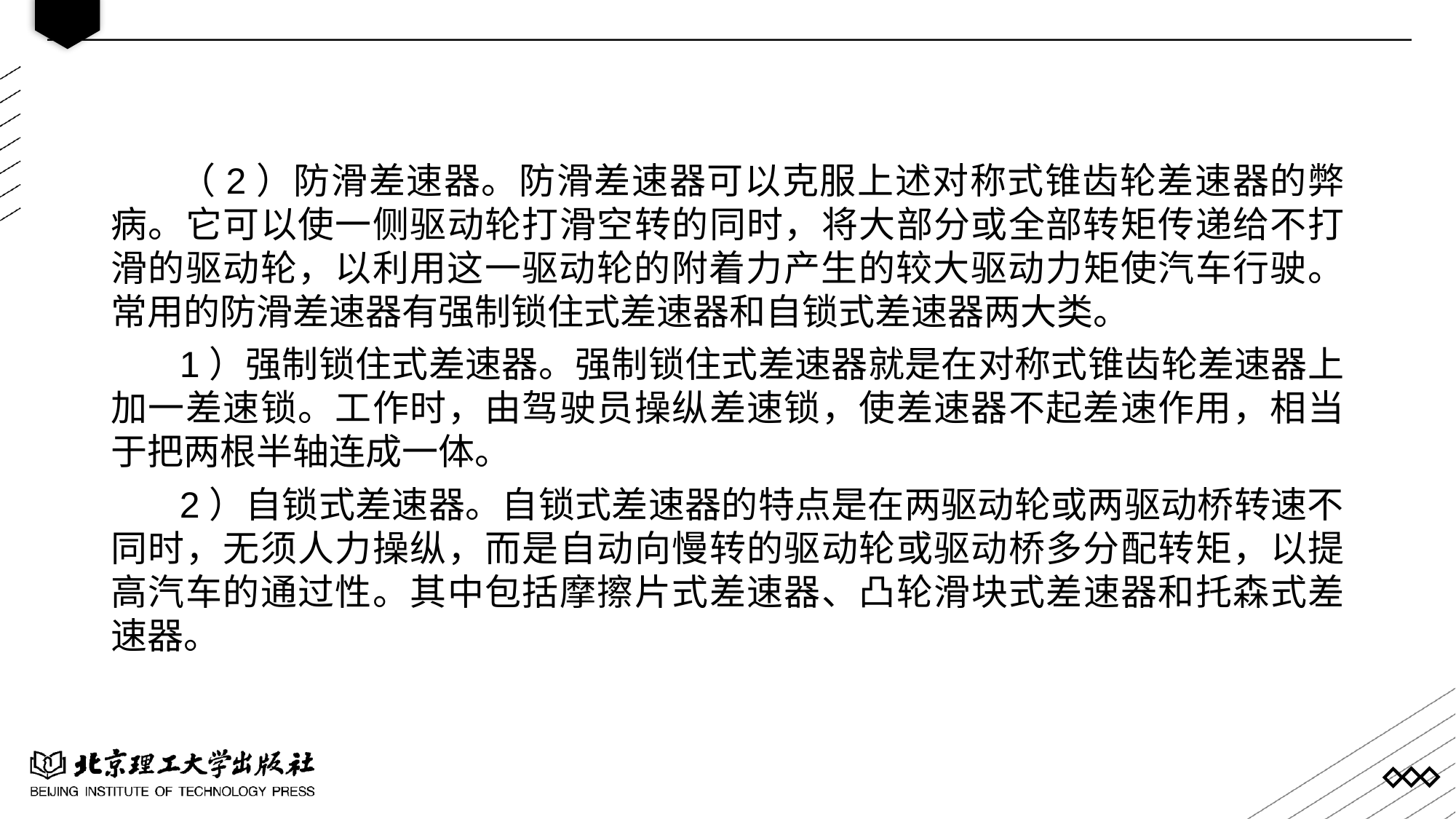

（2）防滑差速器。防滑差速器可以克服上述对称式锥齿轮差速器的弊病。它可以使一侧驱动轮打滑空转的同时，将大部分或全部转矩传递给不打滑的驱动轮，以利用这一驱动轮的附着力产生的较大驱动力矩使汽车行驶。常用的防滑差速器有强制锁住式差速器和自锁式差速器两大类。
1）强制锁住式差速器。强制锁住式差速器就是在对称式锥齿轮差速器上加一差速锁。工作时，由驾驶员操纵差速锁，使差速器不起差速作用，相当于把两根半轴连成一体。
2）自锁式差速器。自锁式差速器的特点是在两驱动轮或两驱动桥转速不同时，无须人力操纵，而是自动向慢转的驱动轮或驱动桥多分配转矩，以提高汽车的通过性。其中包括摩擦片式差速器、凸轮滑块式差速器和托森式差速器。